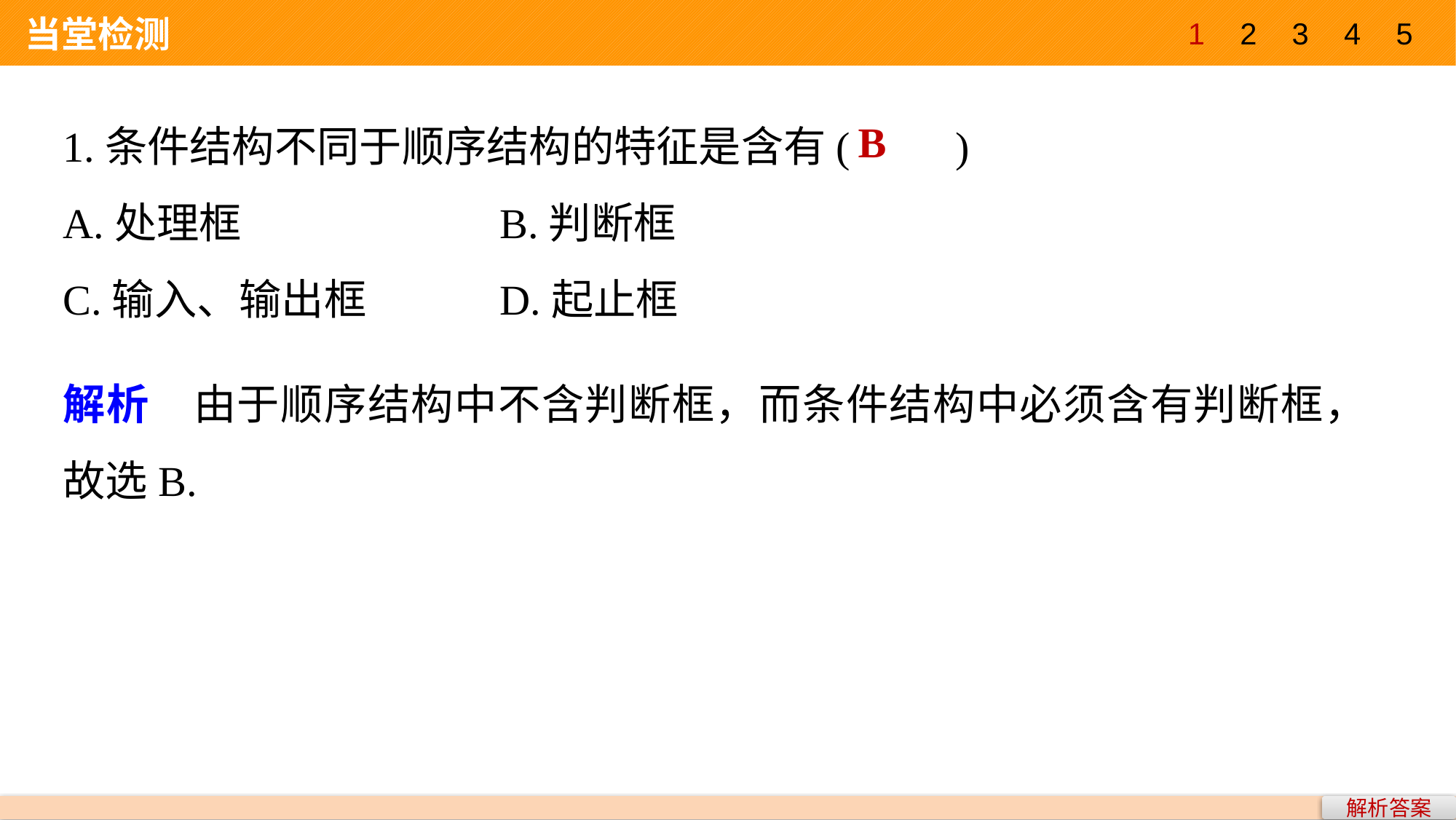

1
2
3
4
5
  当堂检测
1.条件结构不同于顺序结构的特征是含有(　　)
A.处理框  			B.判断框
C.输入、输出框  		D.起止框
B
解析　由于顺序结构中不含判断框，而条件结构中必须含有判断框，故选B.
解析答案